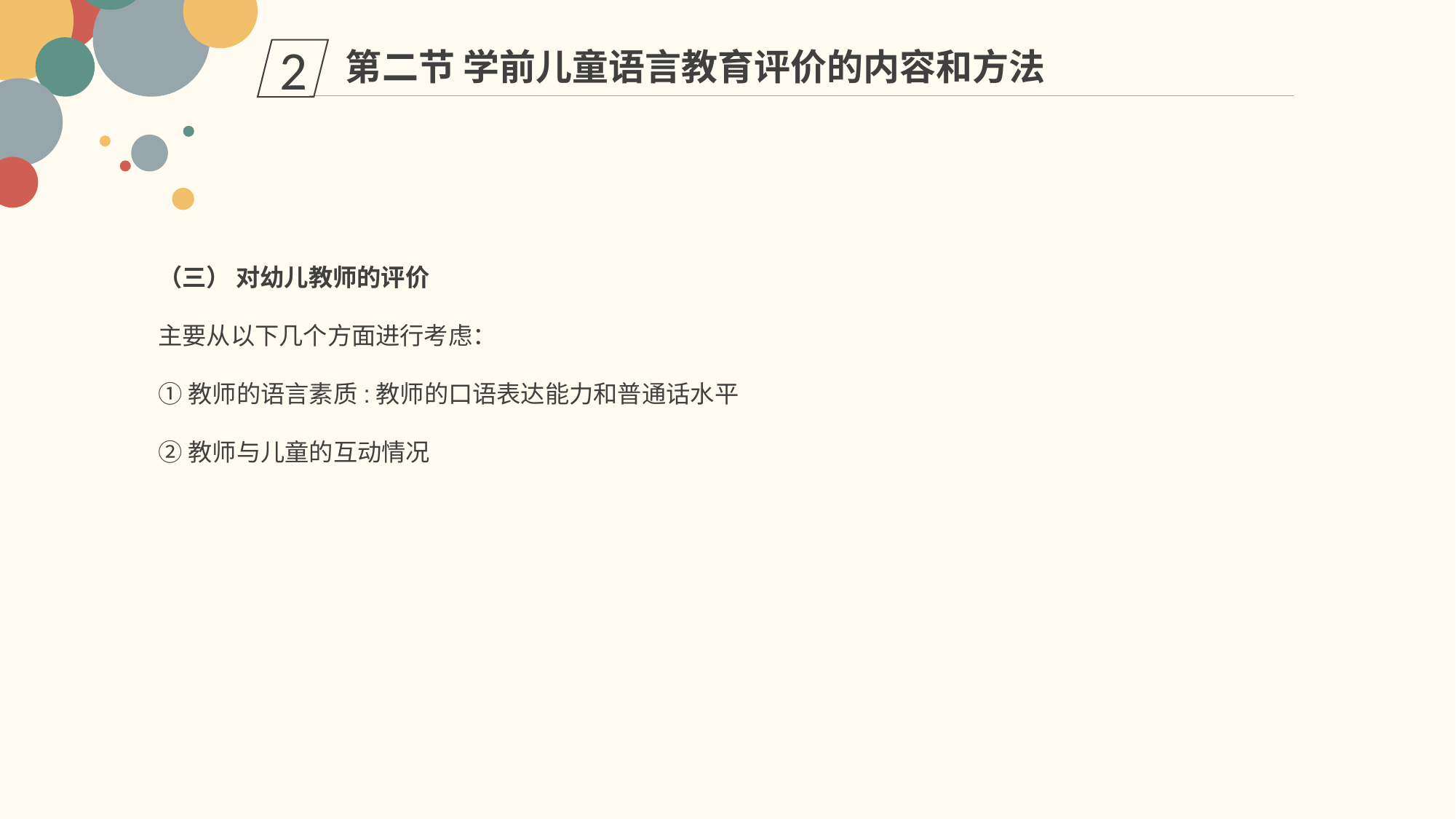

第二节 学前儿童语言教育评价的内容和方法
2
（三） 对幼儿教师的评价
主要从以下几个方面进行考虑：
①教师的语言素质:教师的口语表达能力和普通话水平
②教师与儿童的互动情况